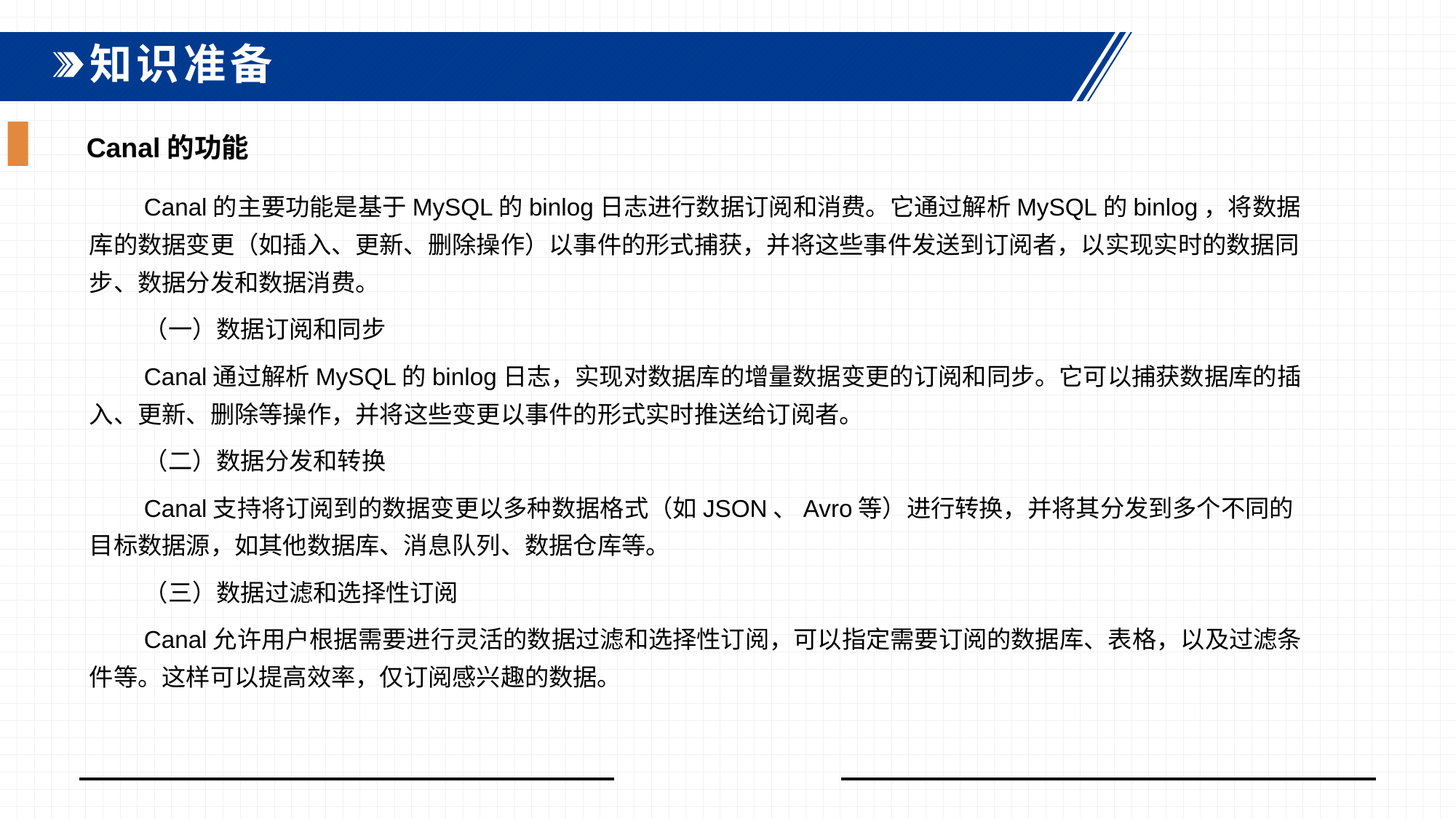

知识准备
Canal的功能
Canal的主要功能是基于MySQL的binlog日志进行数据订阅和消费。它通过解析MySQL的binlog，将数据库的数据变更（如插入、更新、删除操作）以事件的形式捕获，并将这些事件发送到订阅者，以实现实时的数据同步、数据分发和数据消费。
（一）数据订阅和同步
Canal通过解析MySQL的binlog日志，实现对数据库的增量数据变更的订阅和同步。它可以捕获数据库的插入、更新、删除等操作，并将这些变更以事件的形式实时推送给订阅者。
（二）数据分发和转换
Canal支持将订阅到的数据变更以多种数据格式（如JSON、Avro等）进行转换，并将其分发到多个不同的目标数据源，如其他数据库、消息队列、数据仓库等。
（三）数据过滤和选择性订阅
Canal允许用户根据需要进行灵活的数据过滤和选择性订阅，可以指定需要订阅的数据库、表格，以及过滤条件等。这样可以提高效率，仅订阅感兴趣的数据。